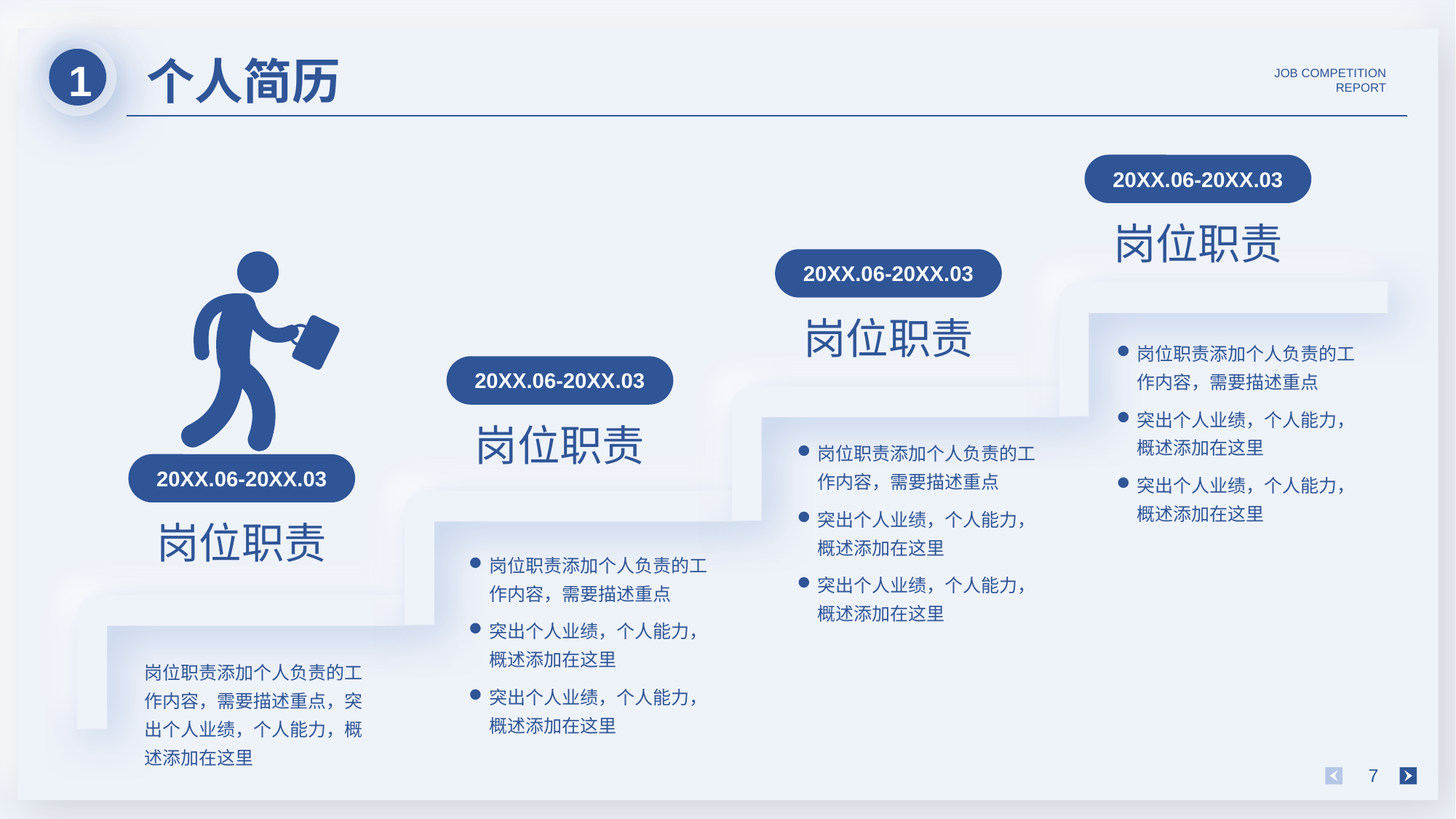

1
个人简历
JOB COMPETITION REPORT

20XX.06-20XX.03
岗位职责

20XX.06-20XX.03
岗位职责

岗位职责添加个人负责的工作内容，需要描述重点
突出个人业绩，个人能力，概述添加在这里
突出个人业绩，个人能力，概述添加在这里

20XX.06-20XX.03
岗位职责
岗位职责添加个人负责的工作内容，需要描述重点
突出个人业绩，个人能力，概述添加在这里
突出个人业绩，个人能力，概述添加在这里

20XX.06-20XX.03
岗位职责
岗位职责添加个人负责的工作内容，需要描述重点
突出个人业绩，个人能力，概述添加在这里
突出个人业绩，个人能力，概述添加在这里
岗位职责添加个人负责的工作内容，需要描述重点，突出个人业绩，个人能力，概述添加在这里